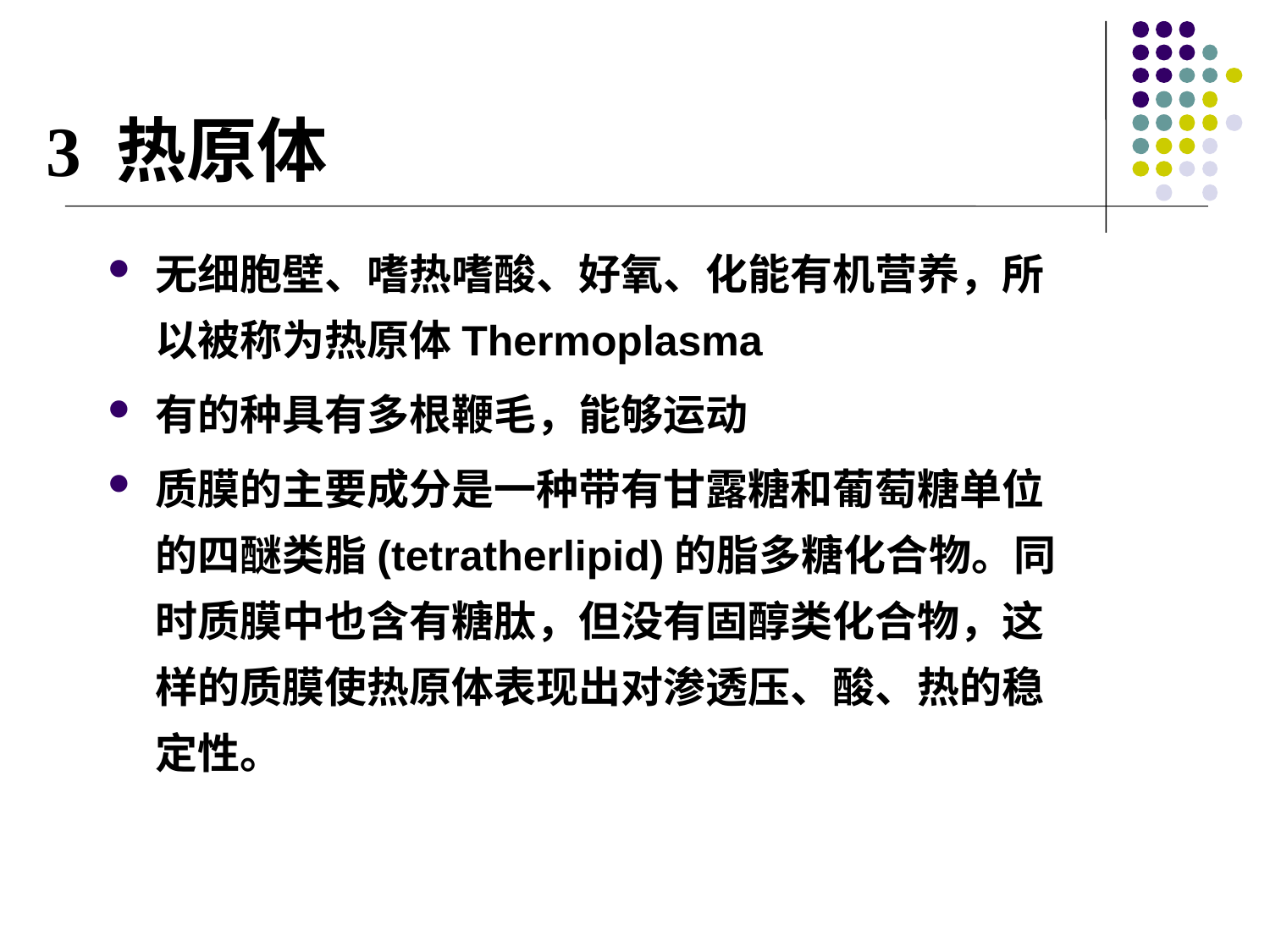

# 3 热原体
无细胞壁、嗜热嗜酸、好氧、化能有机营养，所以被称为热原体Thermoplasma
有的种具有多根鞭毛，能够运动
质膜的主要成分是一种带有甘露糖和葡萄糖单位的四醚类脂(tetratherlipid)的脂多糖化合物。同时质膜中也含有糖肽，但没有固醇类化合物，这样的质膜使热原体表现出对渗透压、酸、热的稳定性。